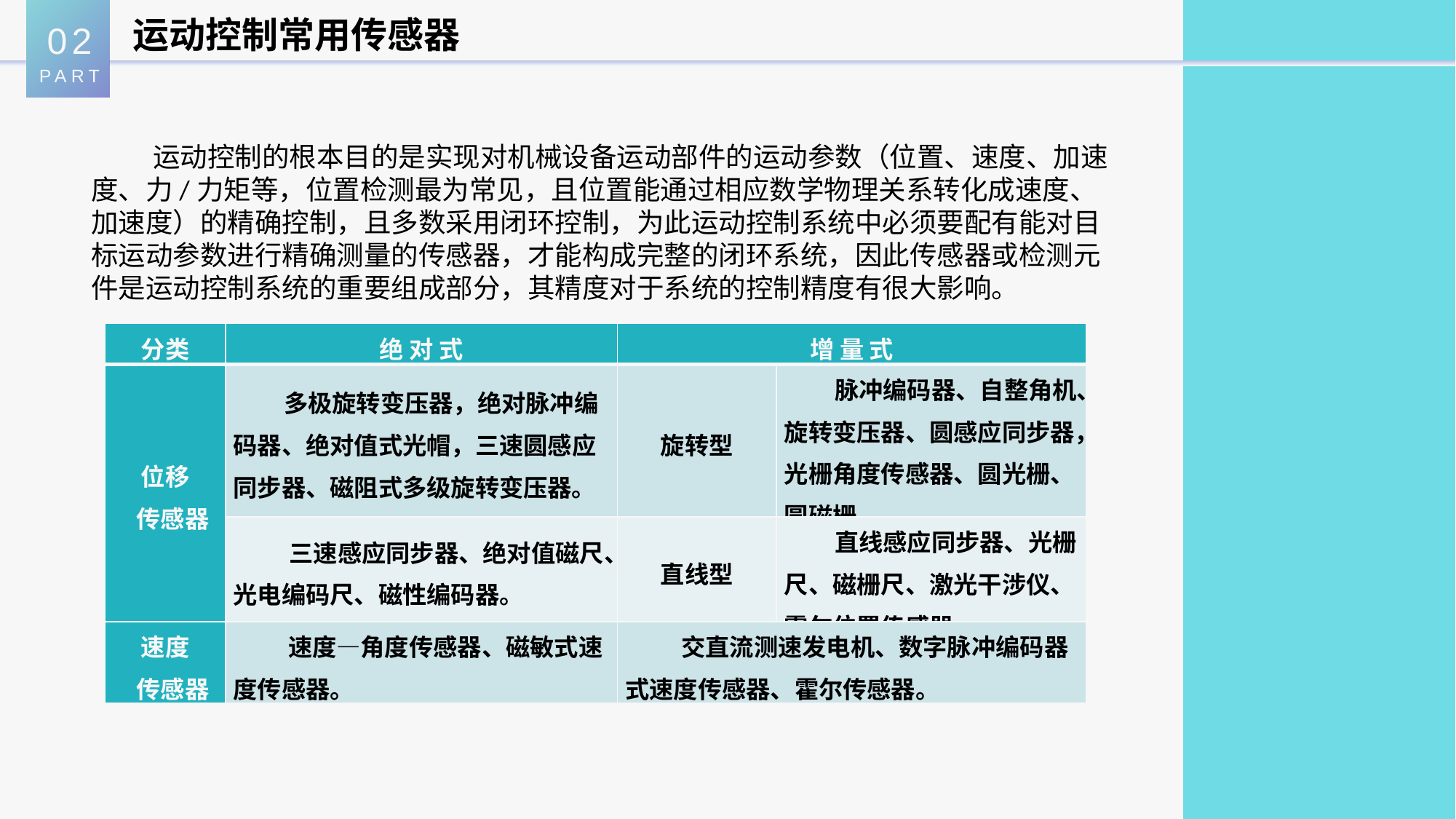

02
PART
运动控制常用传感器

         运动控制的根本目的是实现对机械设备运动部件的运动参数（位置、速度、加速度、力/力矩等，位置检测最为常见，且位置能通过相应数学物理关系转化成速度、加速度）的精确控制，且多数采用闭环控制，为此运动控制系统中必须要配有能对目标运动参数进行精确测量的传感器，才能构成完整的闭环系统，因此传感器或检测元件是运动控制系统的重要组成部分，其精度对于系统的控制精度有很大影响。
| 分类 | 绝 对 式 | 增 量 式 |  |
| --- | --- | --- | --- |
| 位移 传感器 | 多极旋转变压器，绝对脉冲编码器、绝对值式光帽，三速圆感应同步器、磁阻式多级旋转变压器。 | 旋转型 | 脉冲编码器、自整角机、旋转变压器、圆感应同步器，光栅角度传感器、圆光栅、圆磁栅。 |
|  | 三速感应同步器、绝对值磁尺、光电编码尺、磁性编码器。 | 直线型 | 直线感应同步器、光栅尺、磁栅尺、激光干涉仪、霍尔位置传感器。 |
| 速度 传感器 | 速度—角度传感器、磁敏式速度传感器。 | 交直流测速发电机、数字脉冲编码器式速度传感器、霍尔传感器。 |  |